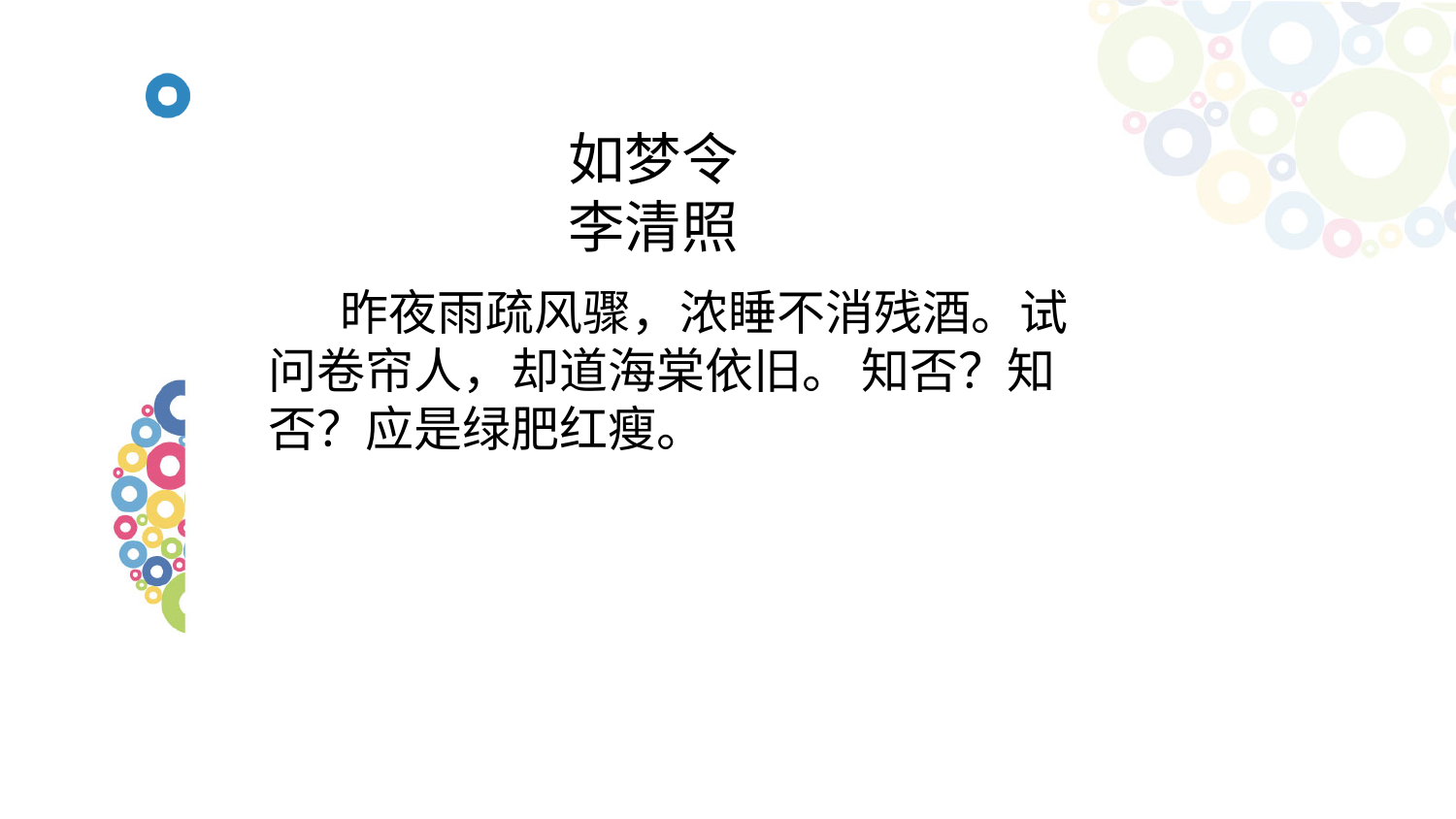

# 如梦令 李清照
       昨夜雨疏风骤，浓睡不消残酒。试问卷帘人，却道海棠依旧。 知否？知否？应是绿肥红瘦。